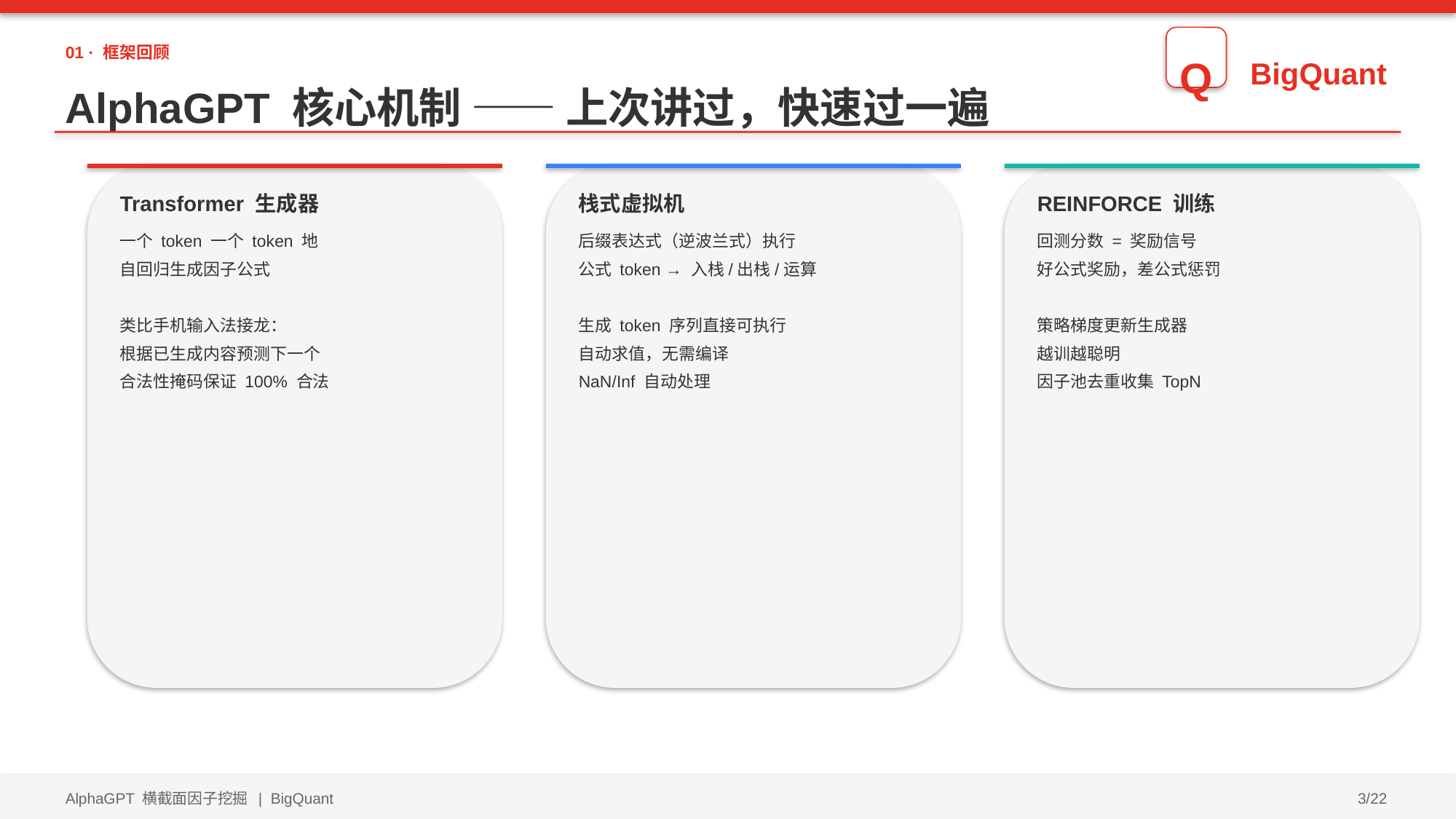

01 · 框架回顾
Q
BigQuant
AlphaGPT 核心机制 —— 上次讲过，快速过一遍

Transformer 生成器
栈式虚拟机
REINFORCE 训练
一个 token 一个 token 地
自回归生成因子公式

类比手机输入法接龙：
根据已生成内容预测下一个
合法性掩码保证 100% 合法
后缀表达式（逆波兰式）执行
公式 token → 入栈/出栈/运算

生成 token 序列直接可执行
自动求值，无需编译
NaN/Inf 自动处理
回测分数 = 奖励信号
好公式奖励，差公式惩罚

策略梯度更新生成器
越训越聪明
因子池去重收集 TopN

AlphaGPT 横截面因子挖掘  |  BigQuant
3/22